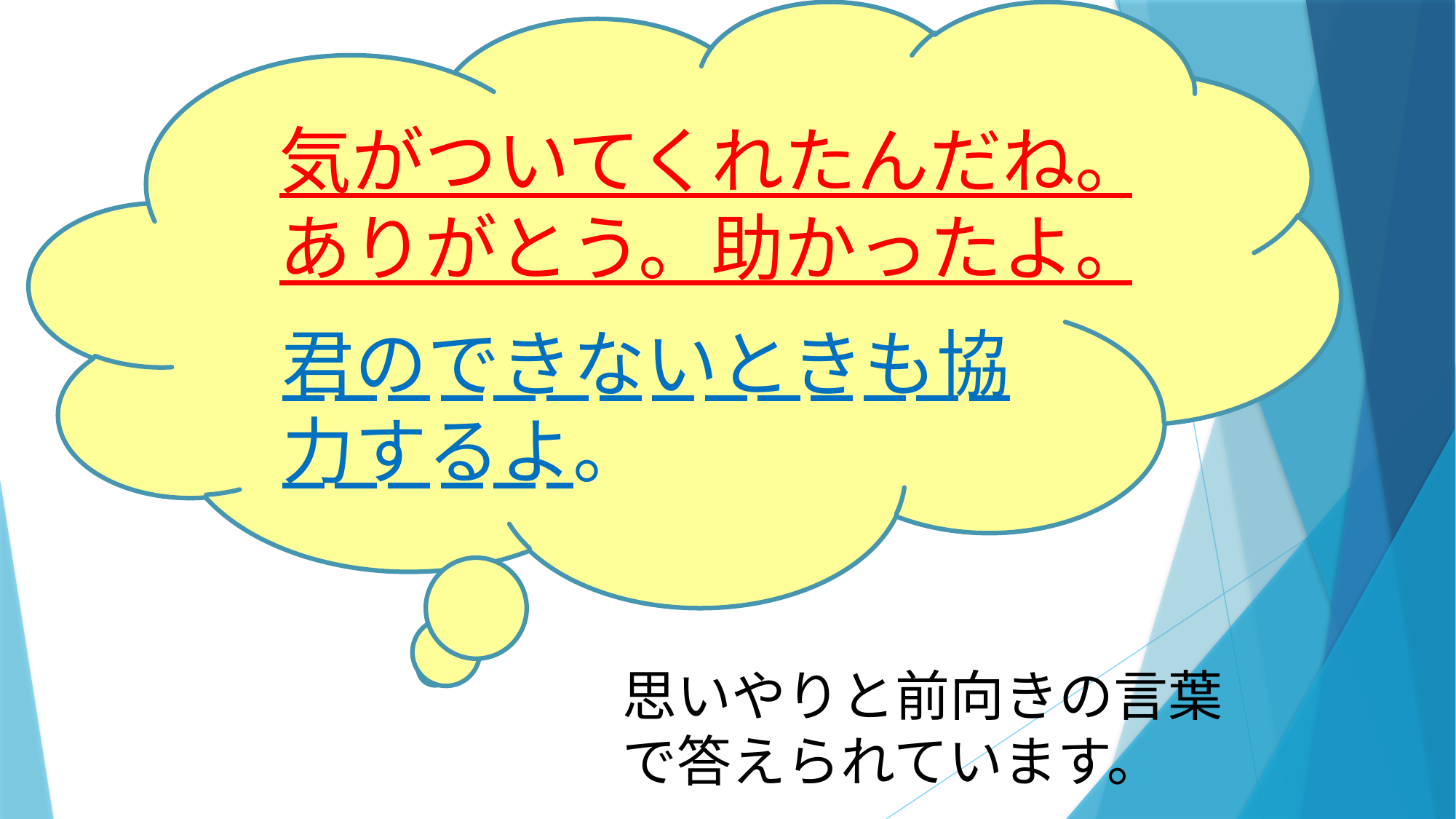

気がついてくれたんだね。ありがとう。助かったよ。
君のできないときも協力するよ。
思いやりと前向きの言葉で答えられています。